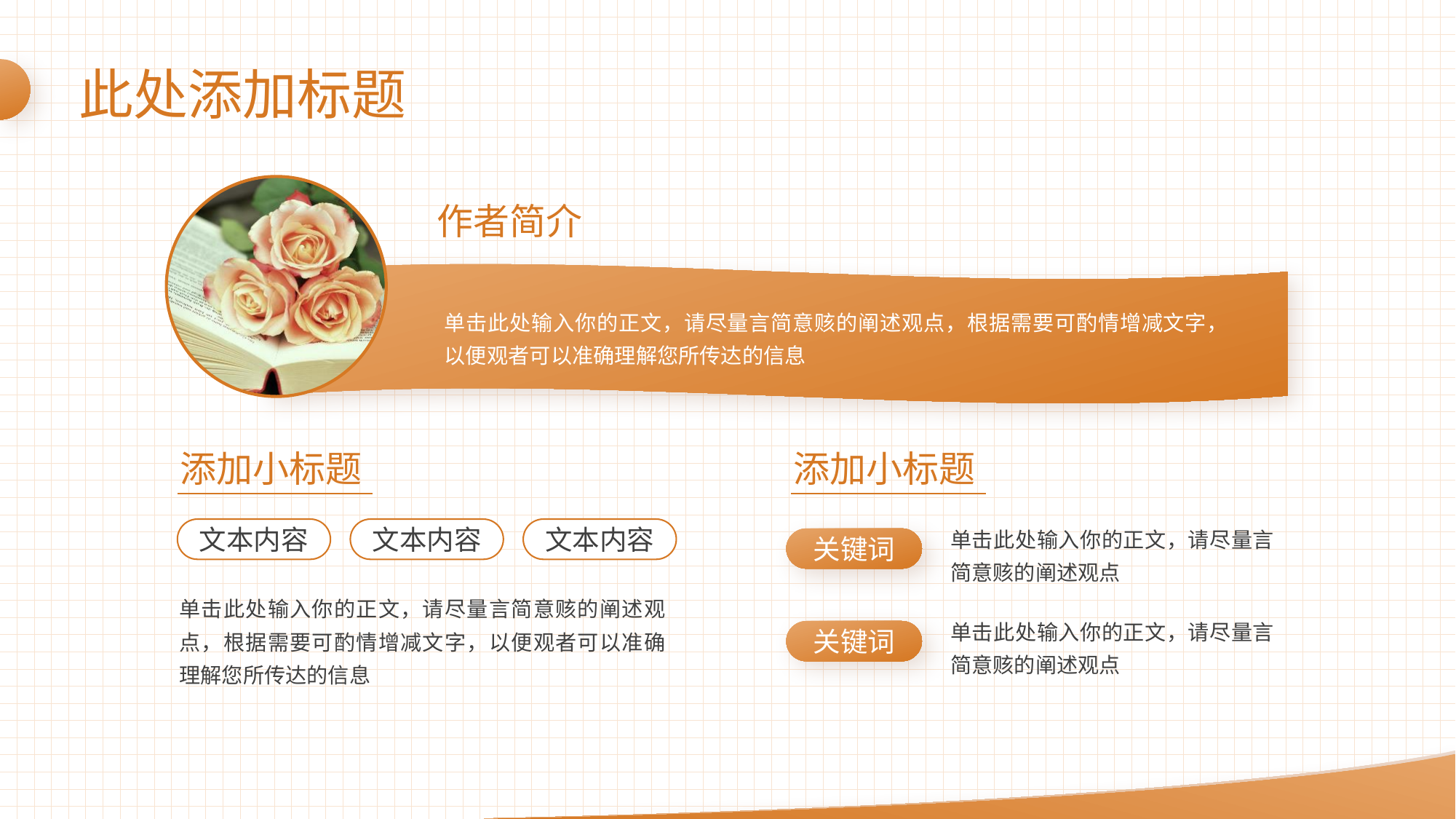

此处添加标题

作者简介

单击此处输入你的正文，请尽量言简意赅的阐述观点，根据需要可酌情增减文字，以便观者可以准确理解您所传达的信息
添加小标题
文本内容
文本内容
文本内容
单击此处输入你的正文，请尽量言简意赅的阐述观点，根据需要可酌情增减文字，以便观者可以准确理解您所传达的信息
添加小标题
单击此处输入你的正文，请尽量言简意赅的阐述观点
关键词
单击此处输入你的正文，请尽量言简意赅的阐述观点
关键词